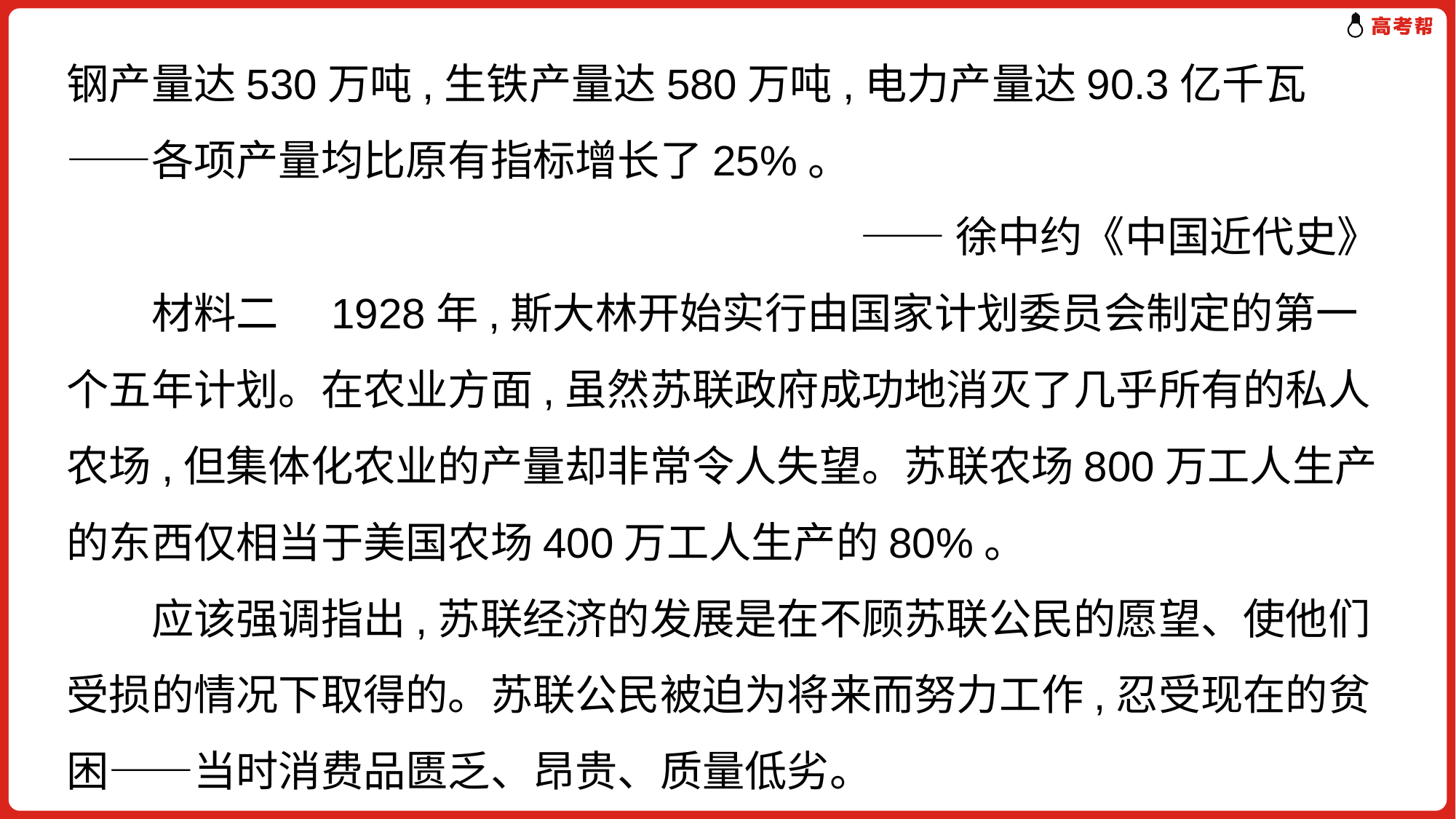

钢产量达530万吨,生铁产量达580万吨,电力产量达90.3亿千瓦——各项产量均比原有指标增长了25%。
——徐中约《中国近代史》
　　材料二　1928年,斯大林开始实行由国家计划委员会制定的第一个五年计划。在农业方面,虽然苏联政府成功地消灭了几乎所有的私人农场,但集体化农业的产量却非常令人失望。苏联农场800万工人生产的东西仅相当于美国农场400万工人生产的80%。
　　应该强调指出,苏联经济的发展是在不顾苏联公民的愿望、使他们受损的情况下取得的。苏联公民被迫为将来而努力工作,忍受现在的贫困——当时消费品匮乏、昂贵、质量低劣。